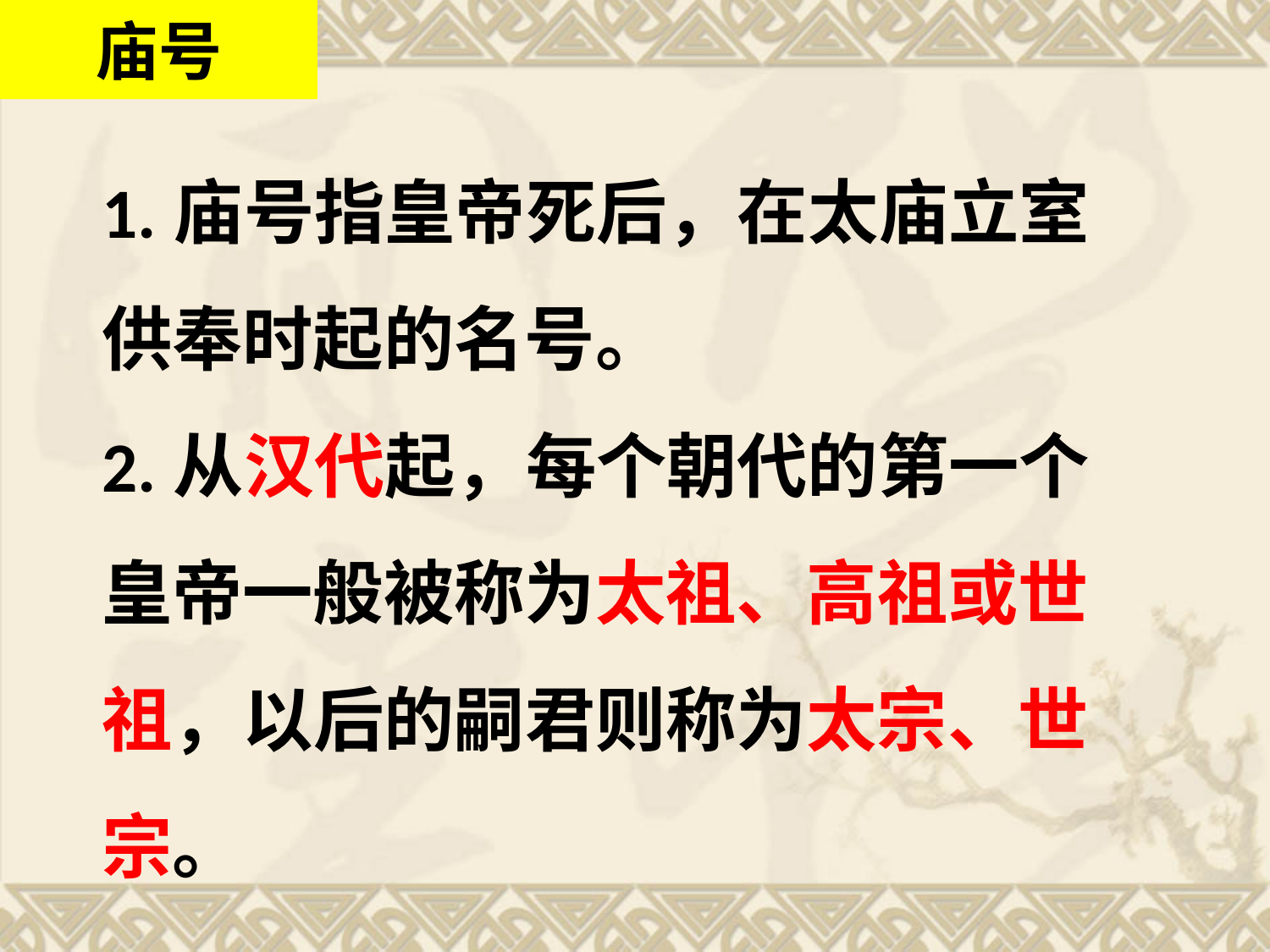

庙号
1.庙号指皇帝死后，在太庙立室供奉时起的名号。
2.从汉代起，每个朝代的第一个皇帝一般被称为太祖、高祖或世祖，以后的嗣君则称为太宗、世宗。